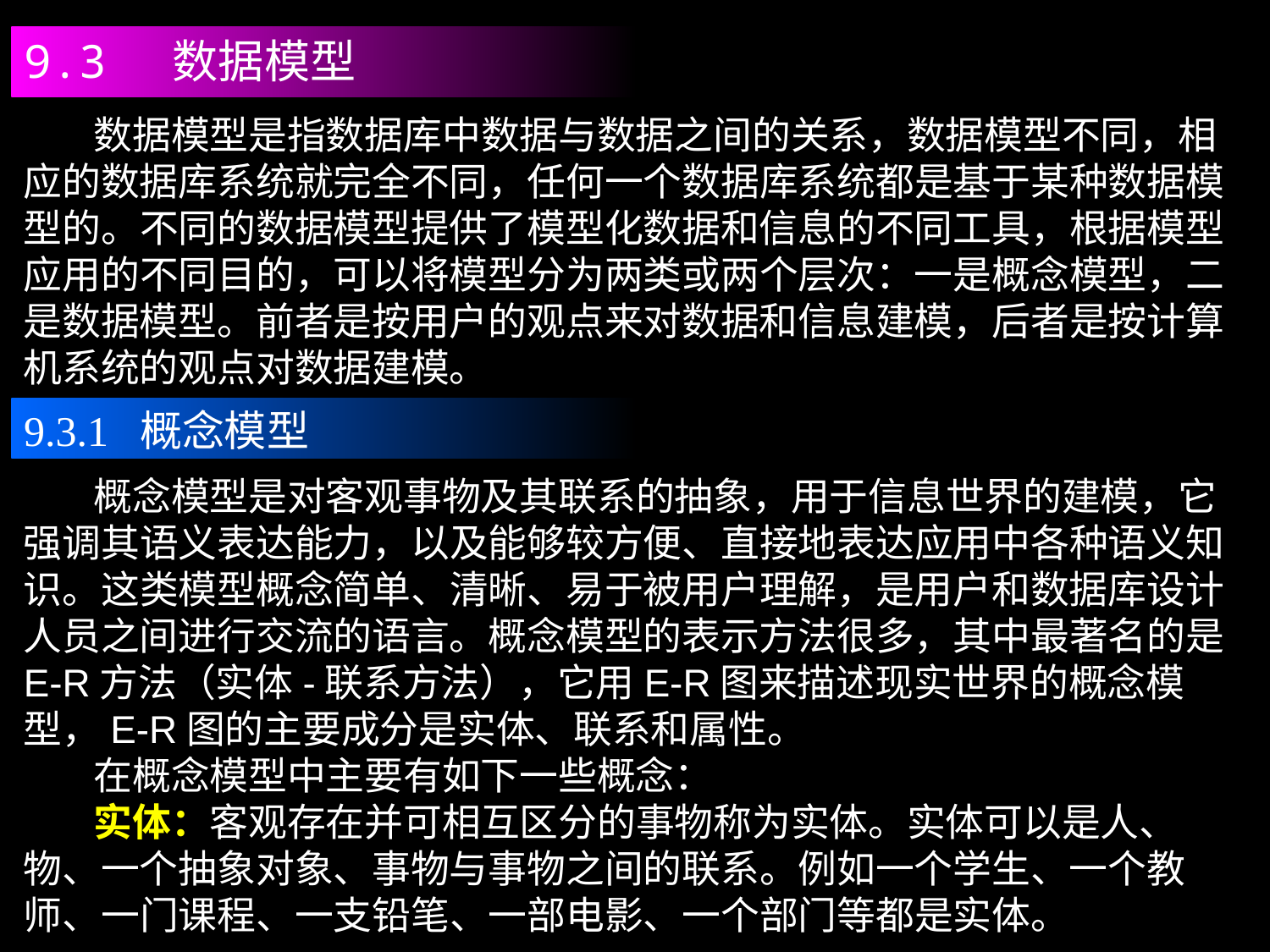

9.3  数据模型
       数据模型是指数据库中数据与数据之间的关系，数据模型不同，相应的数据库系统就完全不同，任何一个数据库系统都是基于某种数据模型的。不同的数据模型提供了模型化数据和信息的不同工具，根据模型应用的不同目的，可以将模型分为两类或两个层次：一是概念模型，二是数据模型。前者是按用户的观点来对数据和信息建模，后者是按计算机系统的观点对数据建模。
9.3.1  概念模型
       概念模型是对客观事物及其联系的抽象，用于信息世界的建模，它强调其语义表达能力，以及能够较方便、直接地表达应用中各种语义知识。这类模型概念简单、清晰、易于被用户理解，是用户和数据库设计人员之间进行交流的语言。概念模型的表示方法很多，其中最著名的是E-R方法（实体-联系方法），它用E-R图来描述现实世界的概念模型，E-R图的主要成分是实体、联系和属性。
       在概念模型中主要有如下一些概念：
       实体：客观存在并可相互区分的事物称为实体。实体可以是人、物、一个抽象对象、事物与事物之间的联系。例如一个学生、一个教师、一门课程、一支铅笔、一部电影、一个部门等都是实体。